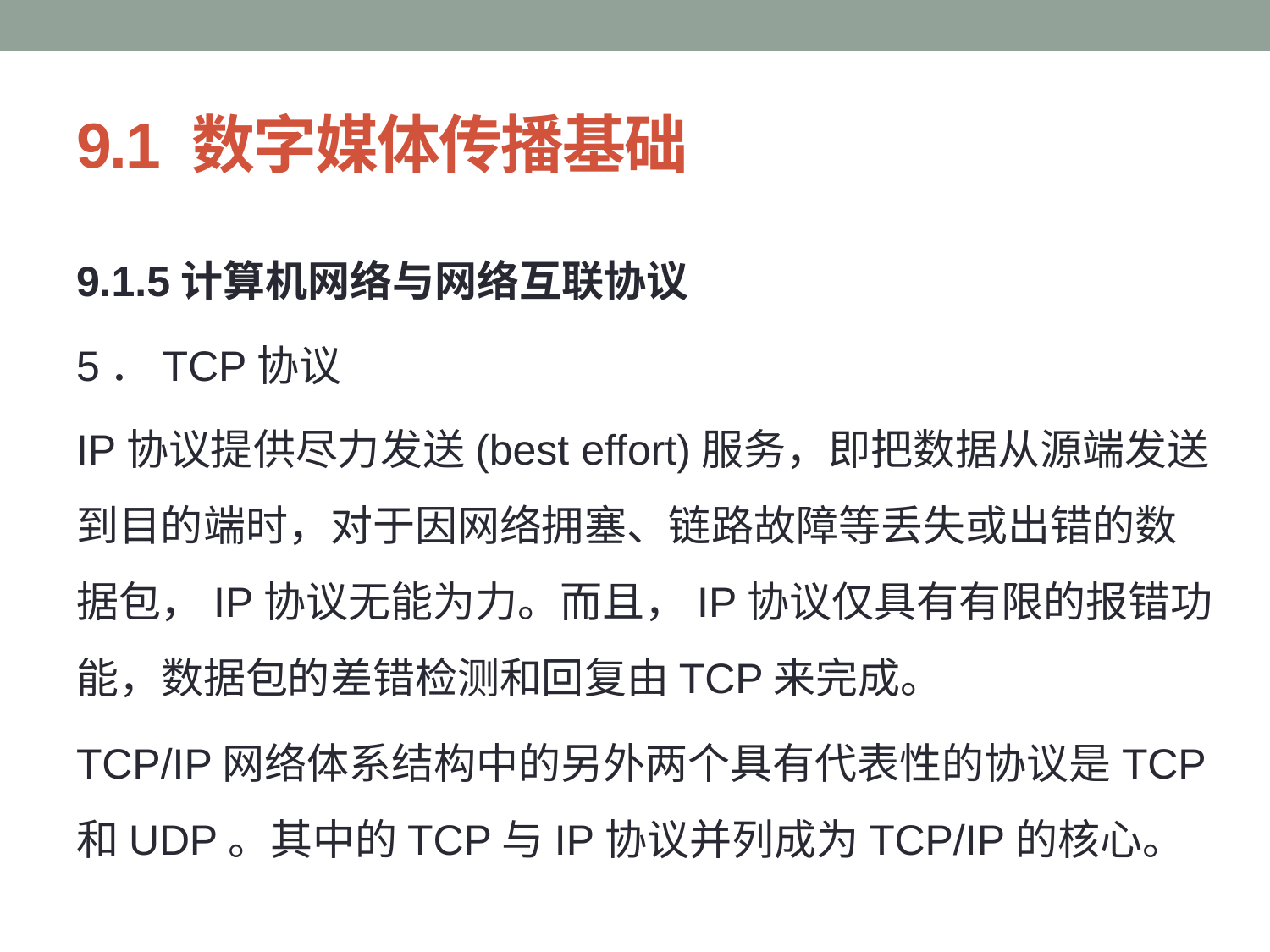

# 9.1 数字媒体传播基础
9.1.5计算机网络与网络互联协议
5．TCP协议
IP协议提供尽力发送(best effort)服务，即把数据从源端发送到目的端时，对于因网络拥塞、链路故障等丢失或出错的数据包，IP协议无能为力。而且，IP协议仅具有有限的报错功能，数据包的差错检测和回复由TCP来完成。
TCP/IP网络体系结构中的另外两个具有代表性的协议是TCP和UDP。其中的TCP与IP协议并列成为TCP/IP的核心。